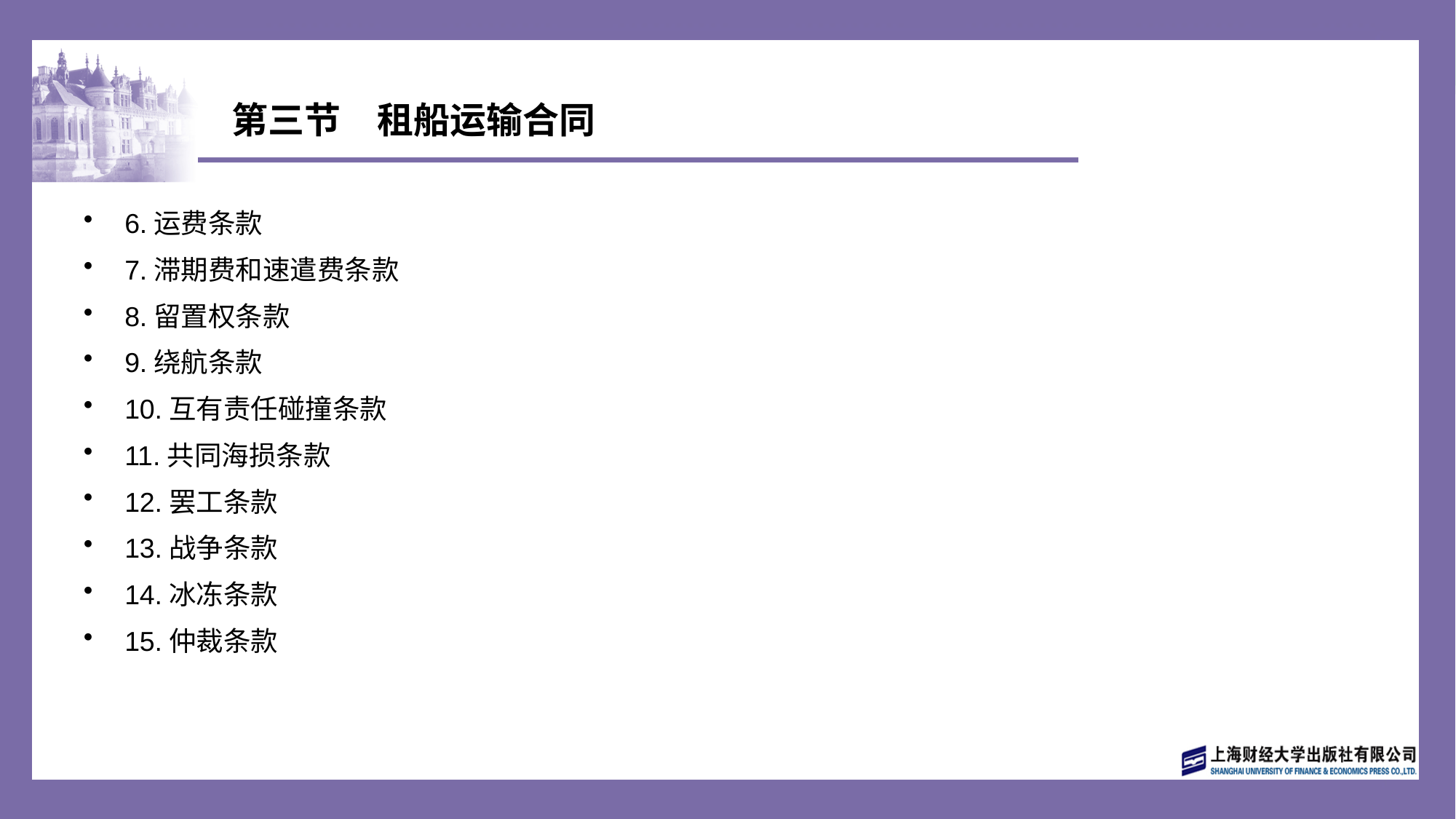

# 第三节　租船运输合同
6.运费条款
7.滞期费和速遣费条款
8.留置权条款
9.绕航条款
10.互有责任碰撞条款
11.共同海损条款
12.罢工条款
13.战争条款
14.冰冻条款
15.仲裁条款